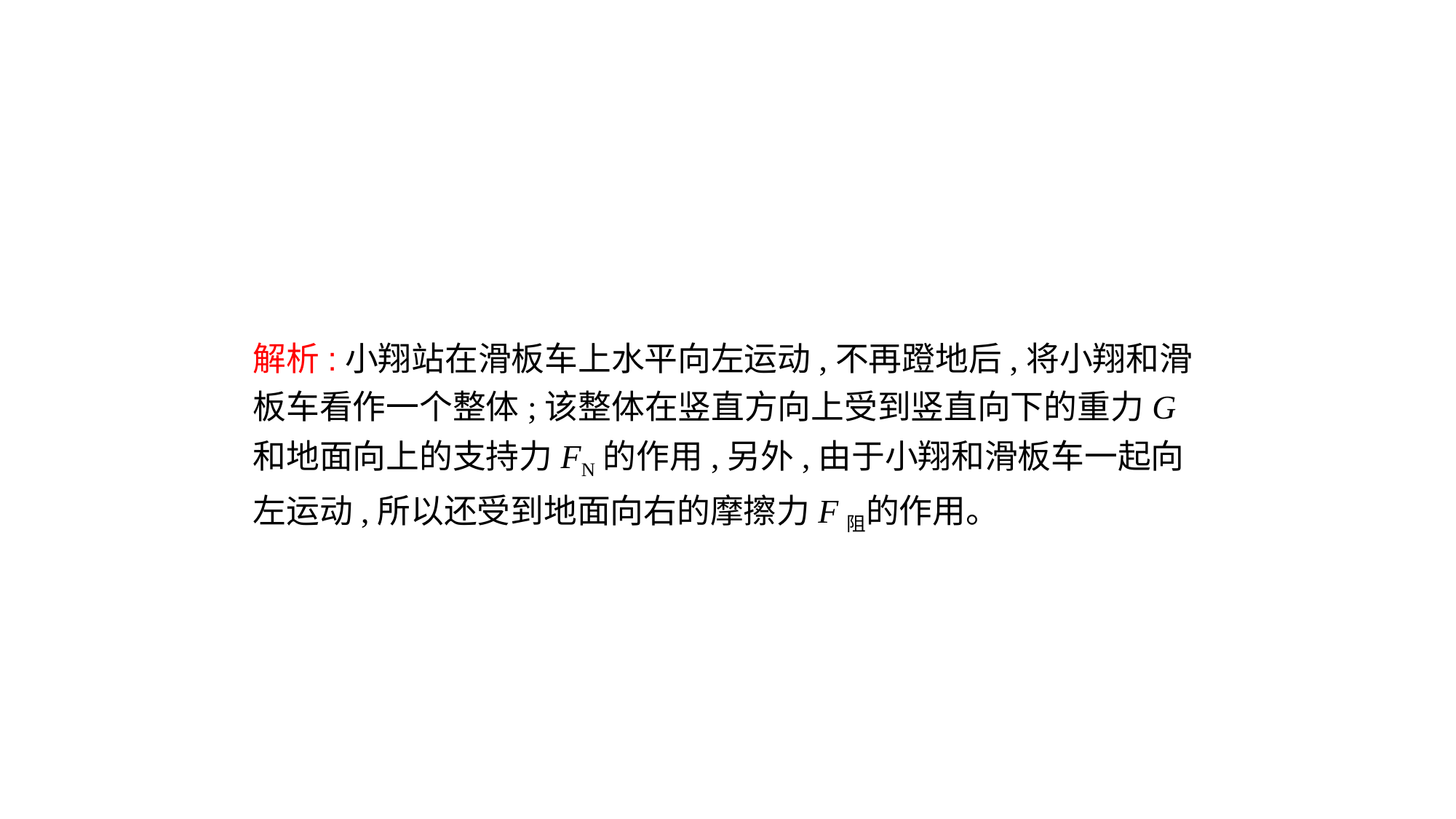

解析:小翔站在滑板车上水平向左运动,不再蹬地后,将小翔和滑板车看作一个整体;该整体在竖直方向上受到竖直向下的重力G和地面向上的支持力FN的作用,另外,由于小翔和滑板车一起向左运动,所以还受到地面向右的摩擦力F阻的作用。